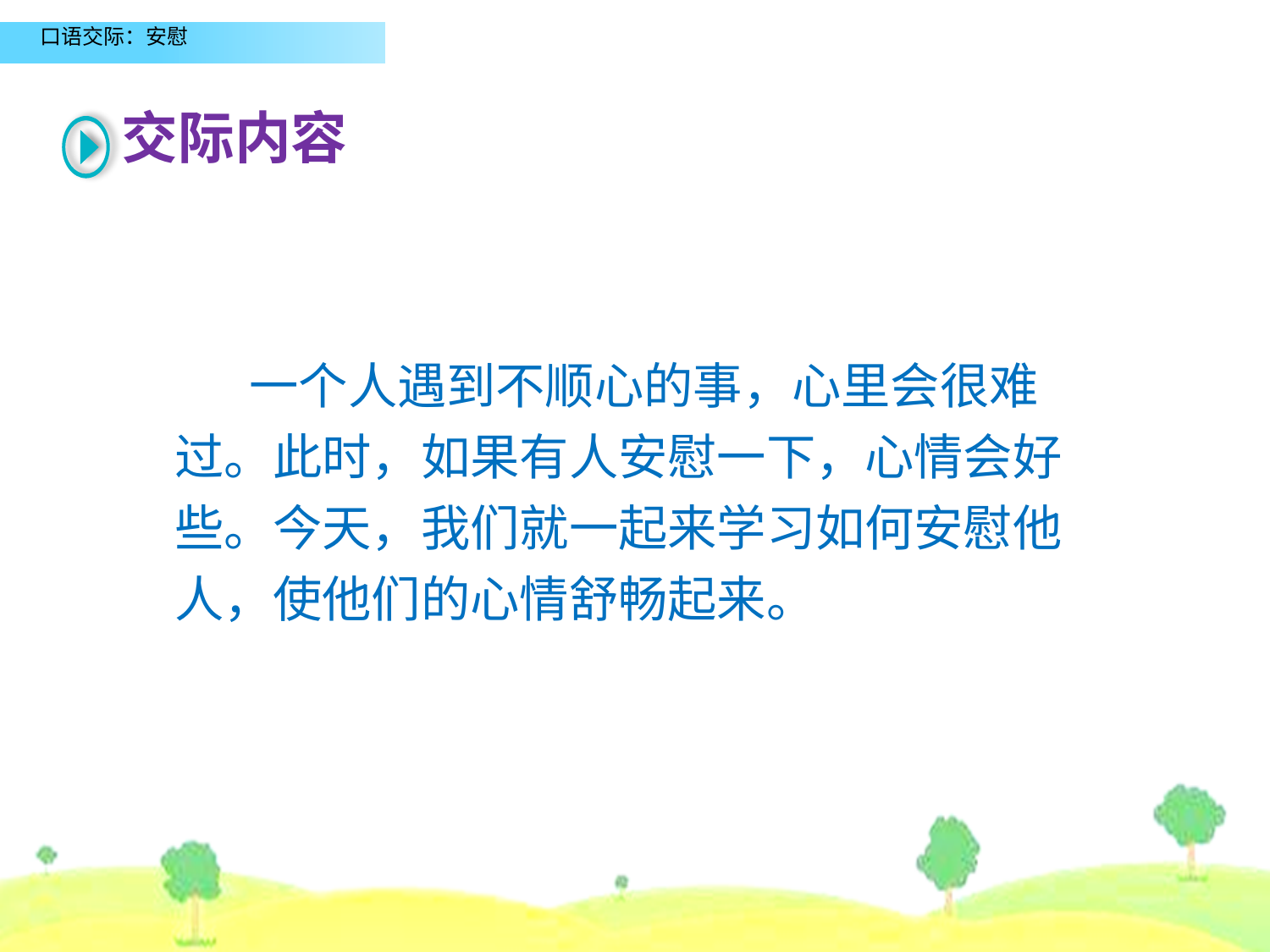

交际内容

   一个人遇到不顺心的事，心里会很难过。此时，如果有人安慰一下，心情会好些。今天，我们就一起来学习如何安慰他人，使他们的心情舒畅起来。